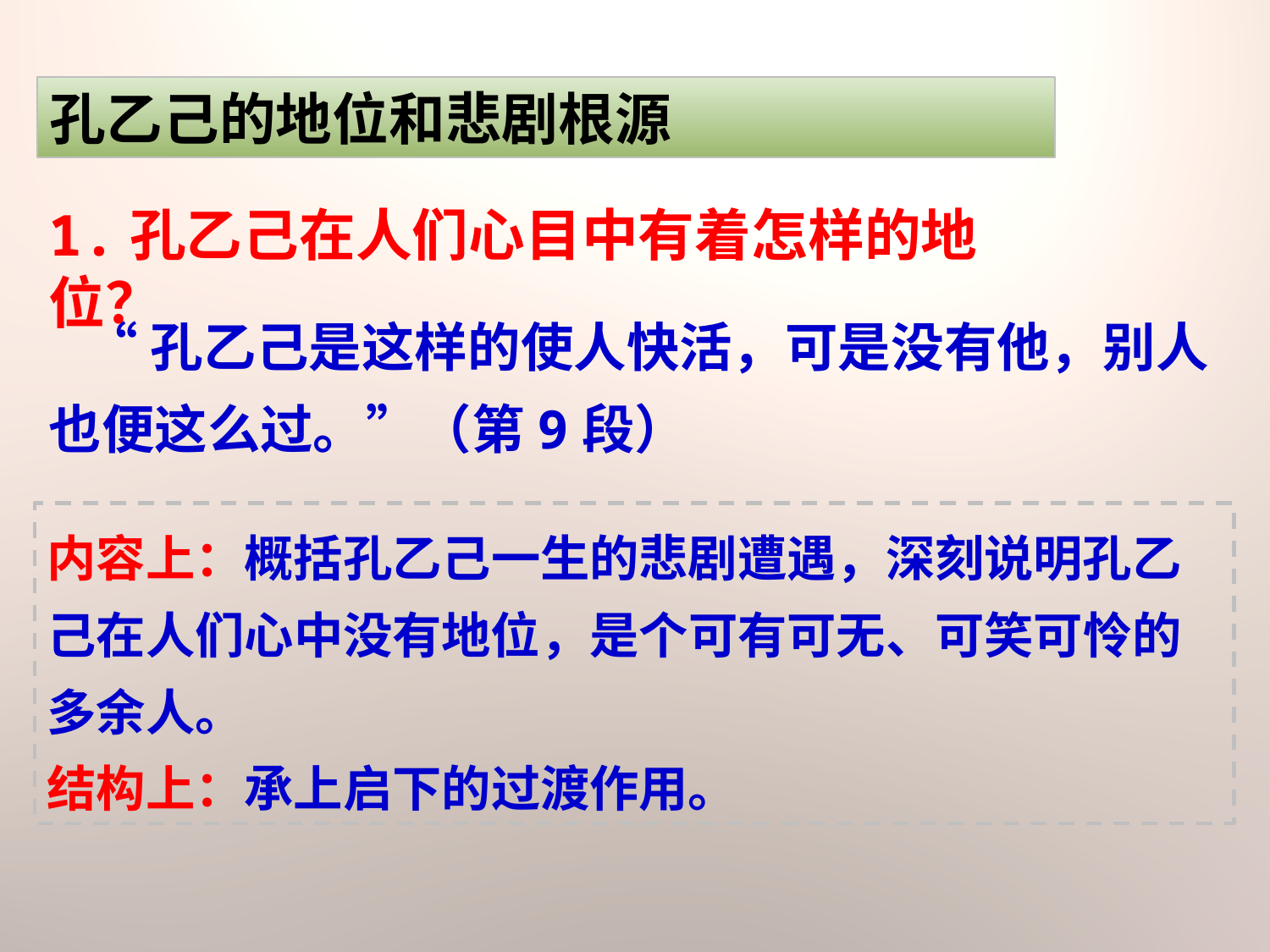

孔乙己的地位和悲剧根源
1.孔乙己在人们心目中有着怎样的地位？
   “孔乙己是这样的使人快活，可是没有他，别人也便这么过。”（第9段）
内容上：概括孔乙己一生的悲剧遭遇，深刻说明孔乙己在人们心中没有地位，是个可有可无、可笑可怜的多余人。
结构上：承上启下的过渡作用。